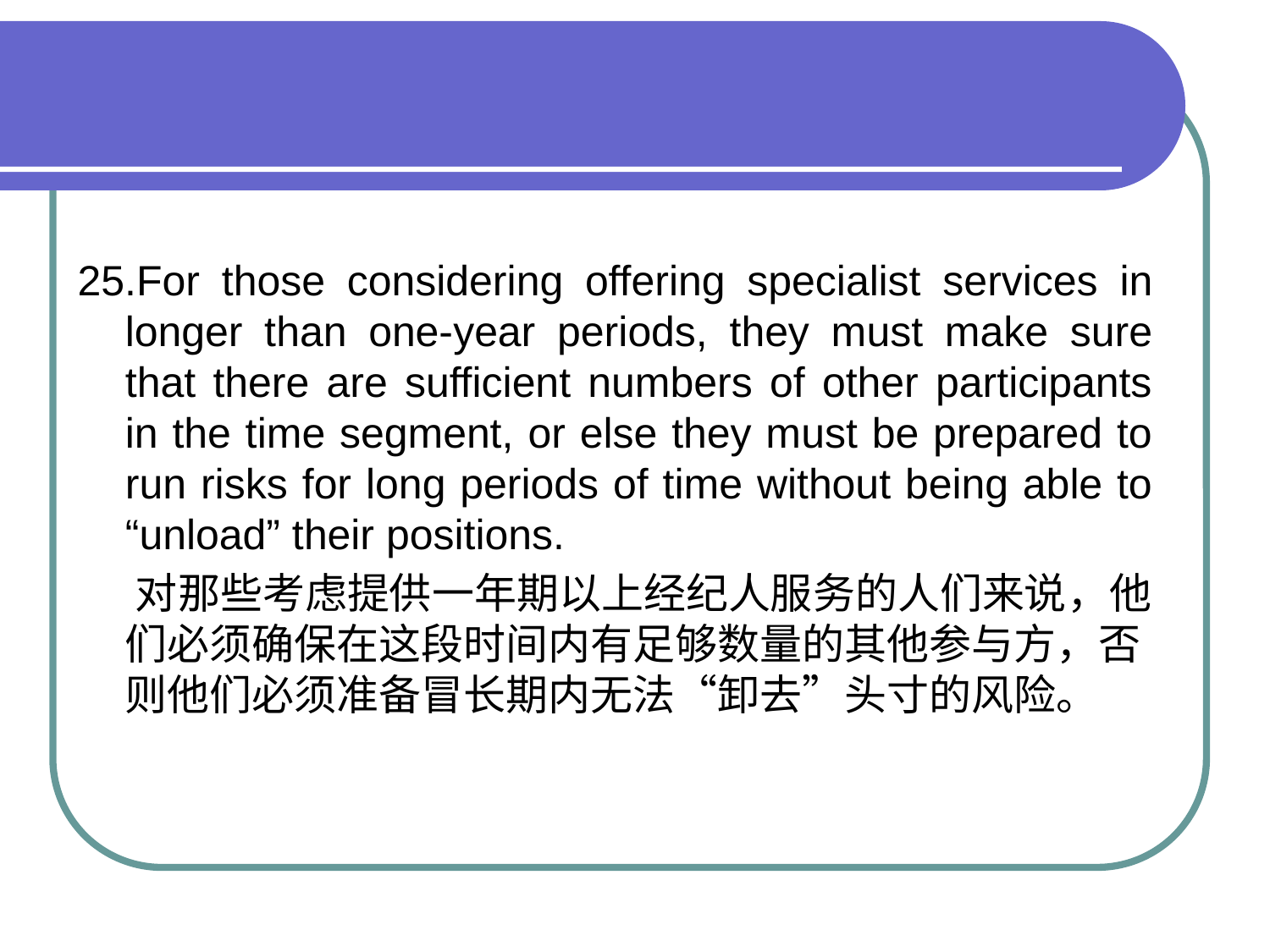

#

25.For those considering offering specialist services in longer than one-year periods, they must make sure that there are sufficient numbers of other participants in the time segment, or else they must be prepared to run risks for long periods of time without being able to “unload” their positions.
     对那些考虑提供一年期以上经纪人服务的人们来说，他们必须确保在这段时间内有足够数量的其他参与方，否则他们必须准备冒长期内无法“卸去”头寸的风险。